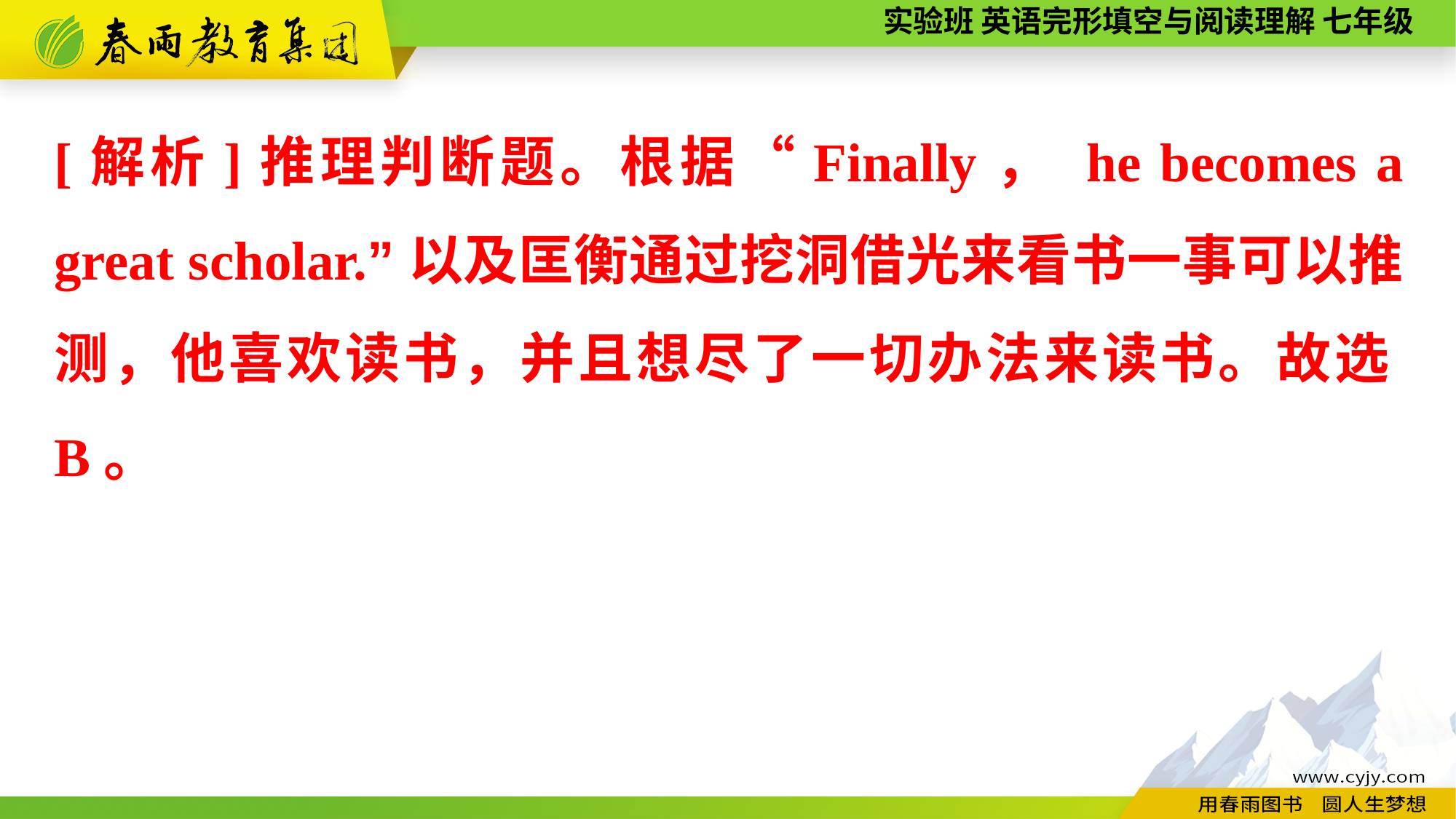

[解析]推理判断题。根据“Finally， he becomes a great scholar.”以及匡衡通过挖洞借光来看书一事可以推测，他喜欢读书，并且想尽了一切办法来读书。故选B。